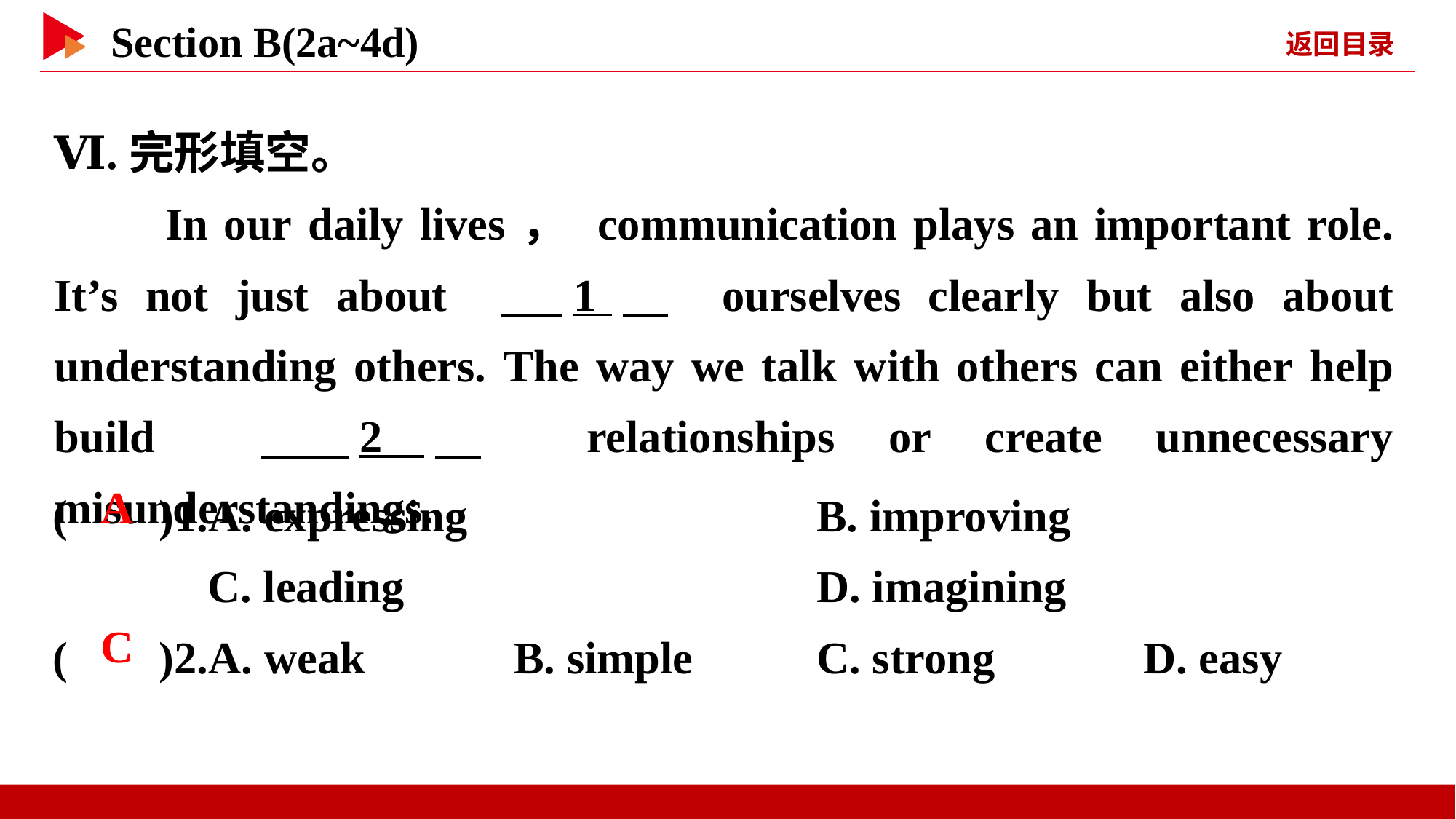

Ⅵ.完形填空。
　　In our daily lives， communication plays an important role. It’s not just about 　1　 ourselves clearly but also about understanding others. The way we talk with others can either help build 　2　 relationships or create unnecessary misunderstandings.
(        )1.A. expressing             		B. improving
	    C. leading                   		D. imagining
(        )2.A. weak             B. simple		C. strong             D. easy
   A
   C